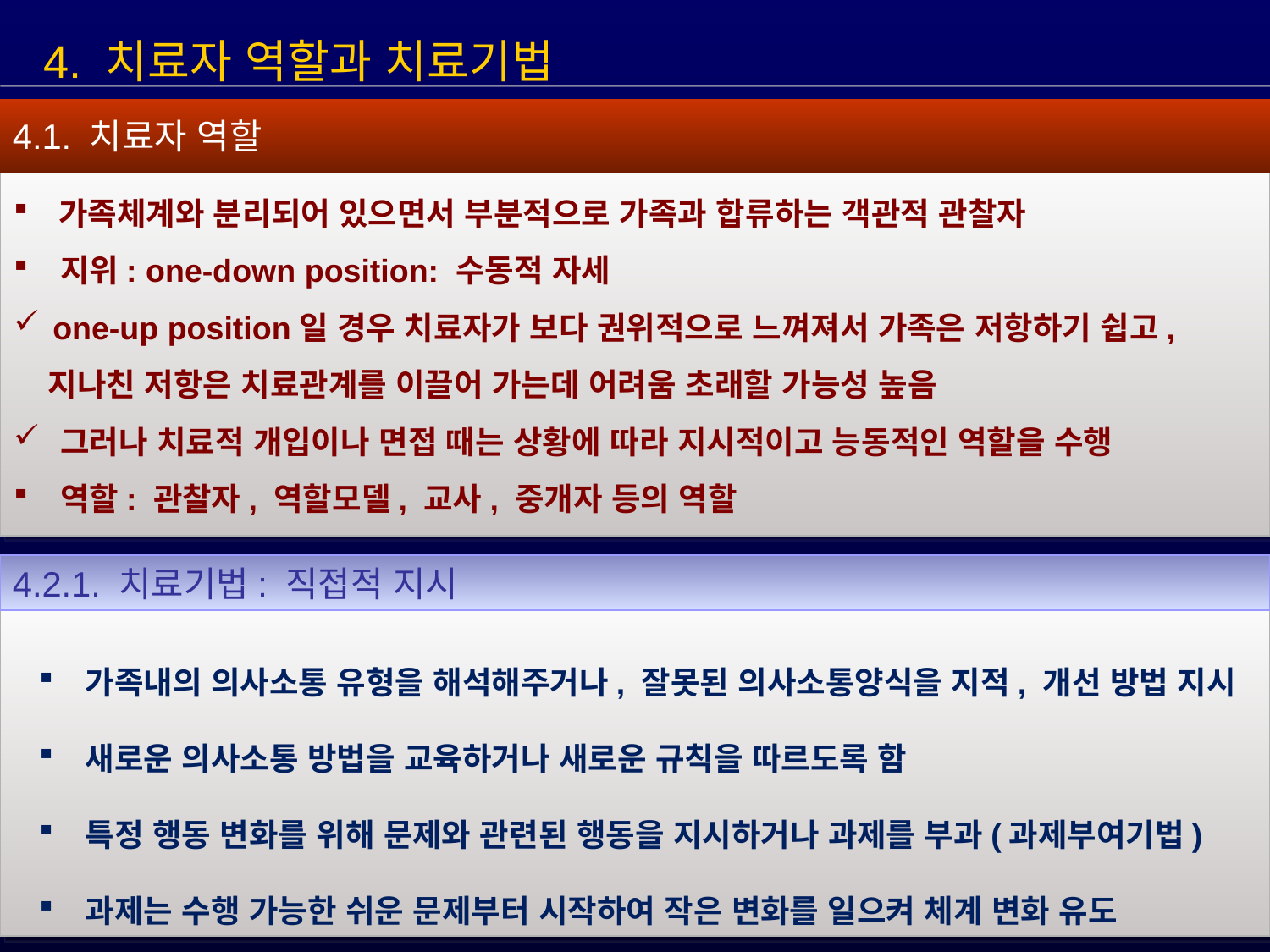

4. 치료자 역할과 치료기법

4.1. 치료자 역할
 가족체계와 분리되어 있으면서 부분적으로 가족과 합류하는 객관적 관찰자
 지위: one-down position: 수동적 자세
 one-up position일 경우 치료자가 보다 권위적으로 느껴져서 가족은 저항하기 쉽고,
   지나친 저항은 치료관계를 이끌어 가는데 어려움 초래할 가능성 높음
 그러나 치료적 개입이나 면접 때는 상황에 따라 지시적이고 능동적인 역할을 수행
 역할: 관찰자, 역할모델, 교사, 중개자 등의 역할
4.2.1. 치료기법: 직접적 지시

 가족내의 의사소통 유형을 해석해주거나, 잘못된 의사소통양식을 지적, 개선 방법 지시
 새로운 의사소통 방법을 교육하거나 새로운 규칙을 따르도록 함
 특정 행동 변화를 위해 문제와 관련된 행동을 지시하거나 과제를 부과(과제부여기법)
 과제는 수행 가능한 쉬운 문제부터 시작하여 작은 변화를 일으켜 체계 변화 유도